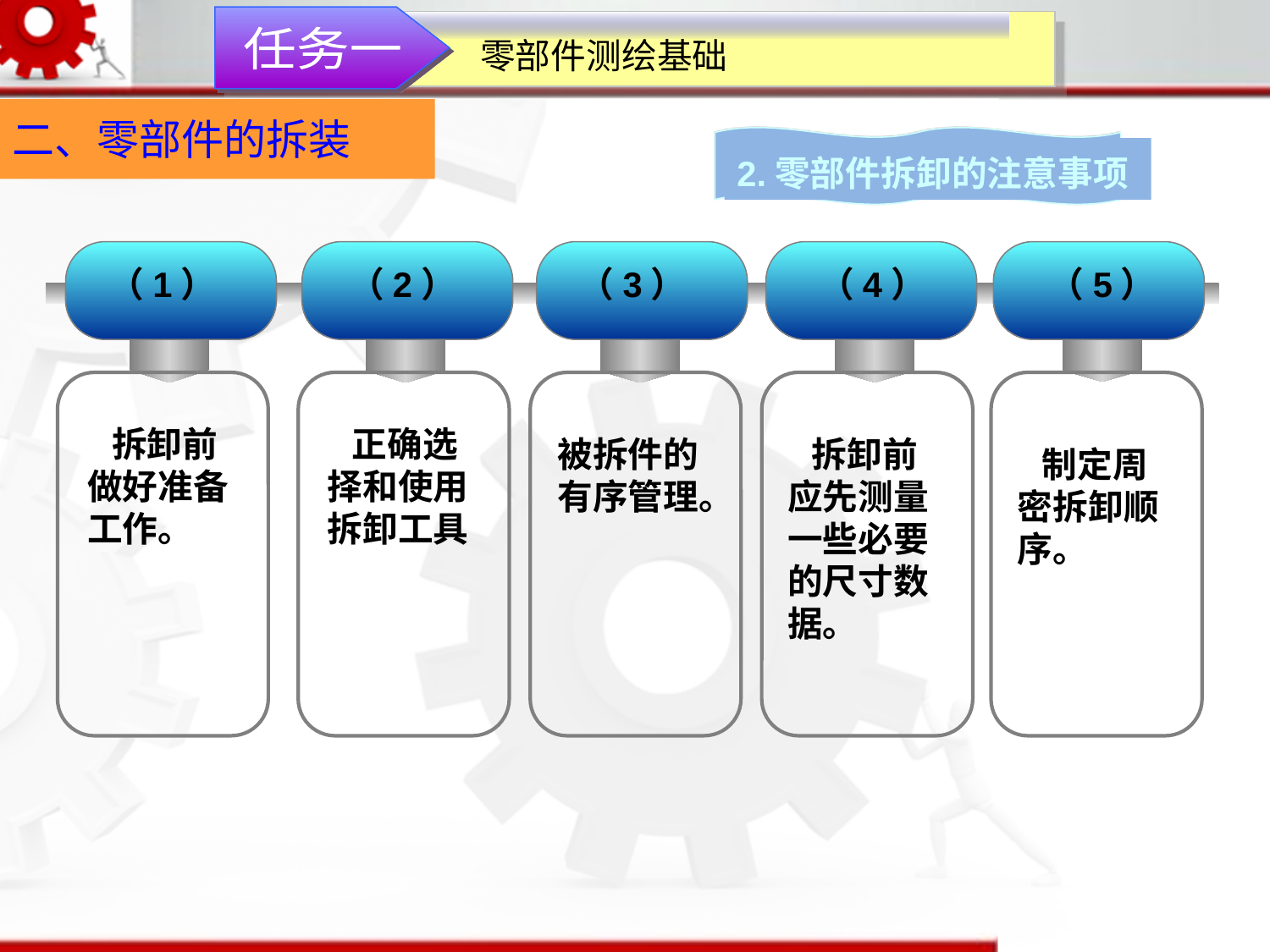

任务一
零部件测绘基础
二、零部件的拆装

2.零部件拆卸的注意事项

（1）
（2）
（3）
（4）
（5）

  拆卸前做好准备工作。
  正确选择和使用拆卸工具
被拆件的有序管理。
  拆卸前应先测量一些必要的尺寸数据。
  制定周密拆卸顺序。